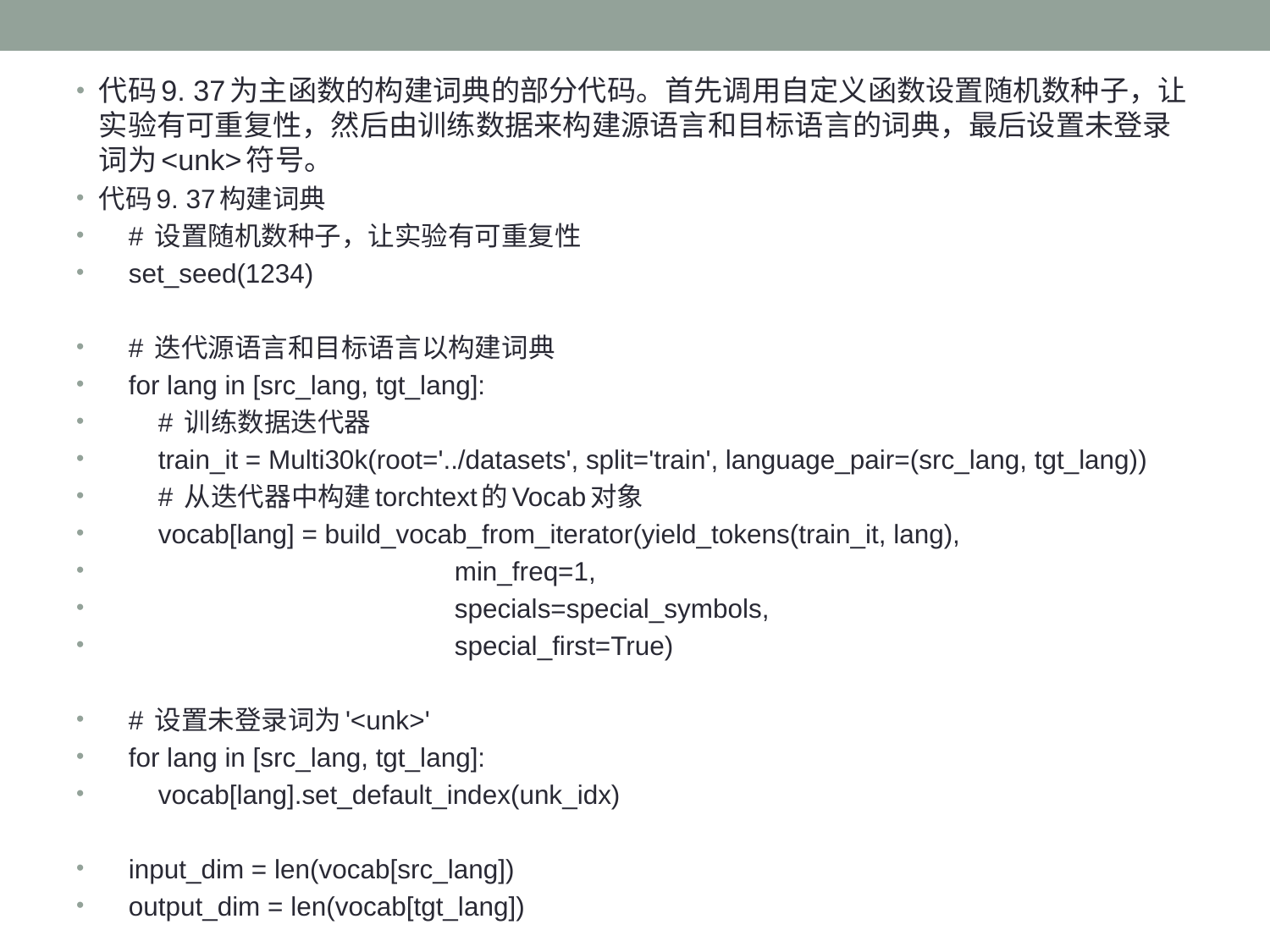

代码9. 37为主函数的构建词典的部分代码。首先调用自定义函数设置随机数种子，让实验有可重复性，然后由训练数据来构建源语言和目标语言的词典，最后设置未登录词为<unk>符号。
代码9. 37构建词典
    # 设置随机数种子，让实验有可重复性
    set_seed(1234)

    # 迭代源语言和目标语言以构建词典
    for lang in [src_lang, tgt_lang]:
        # 训练数据迭代器
        train_it = Multi30k(root='../datasets', split='train', language_pair=(src_lang, tgt_lang))
        # 从迭代器中构建torchtext的Vocab对象
        vocab[lang] = build_vocab_from_iterator(yield_tokens(train_it, lang),
                                                min_freq=1,
                                                specials=special_symbols,
                                                special_first=True)

    # 设置未登录词为'<unk>'
    for lang in [src_lang, tgt_lang]:
        vocab[lang].set_default_index(unk_idx)

    input_dim = len(vocab[src_lang])
    output_dim = len(vocab[tgt_lang])